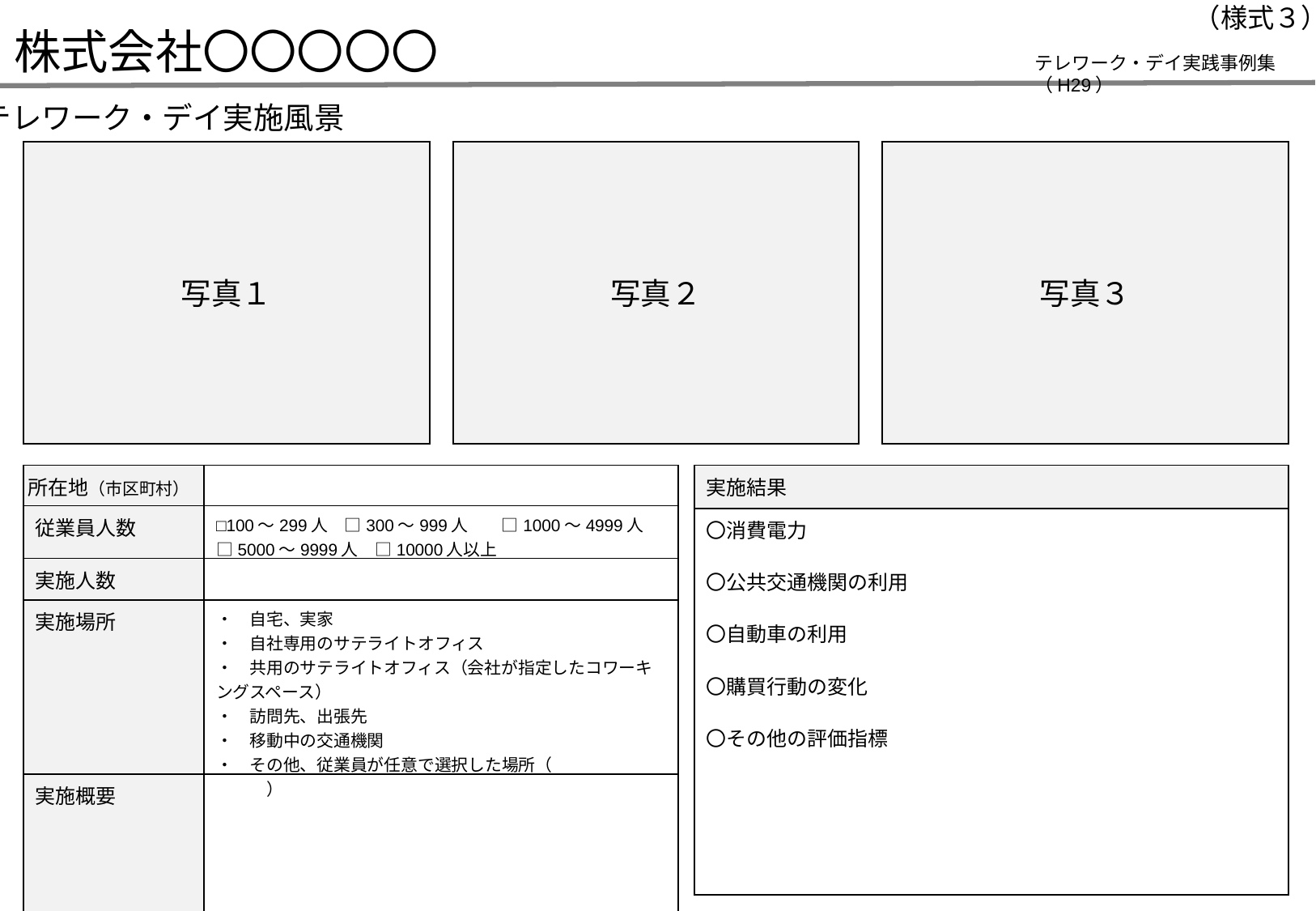

（様式３）
株式会社〇〇〇〇〇
テレワーク・デイ実践事例集（H29）
テレワーク・デイ実施風景
写真１
写真２
写真３
| 実施結果 |
| --- |
| 〇消費電力 〇公共交通機関の利用 〇自動車の利用 〇購買行動の変化 〇その他の評価指標 |
| 所在地（市区町村） |  |
| --- | --- |
| 従業員人数 | □100～299人　□300～999人　　□1000～4999人　 □5000～9999人　□10000人以上 |
| 実施人数 |  |
| 実施場所 | ・　自宅、実家 ・　自社専用のサテライトオフィス ・　共用のサテライトオフィス（会社が指定したコワーキングスペース） ・　訪問先、出張先 ・　移動中の交通機関 ・　その他、従業員が任意で選択した場所（　　　　　　　　　） |
| 実施概要 |  |